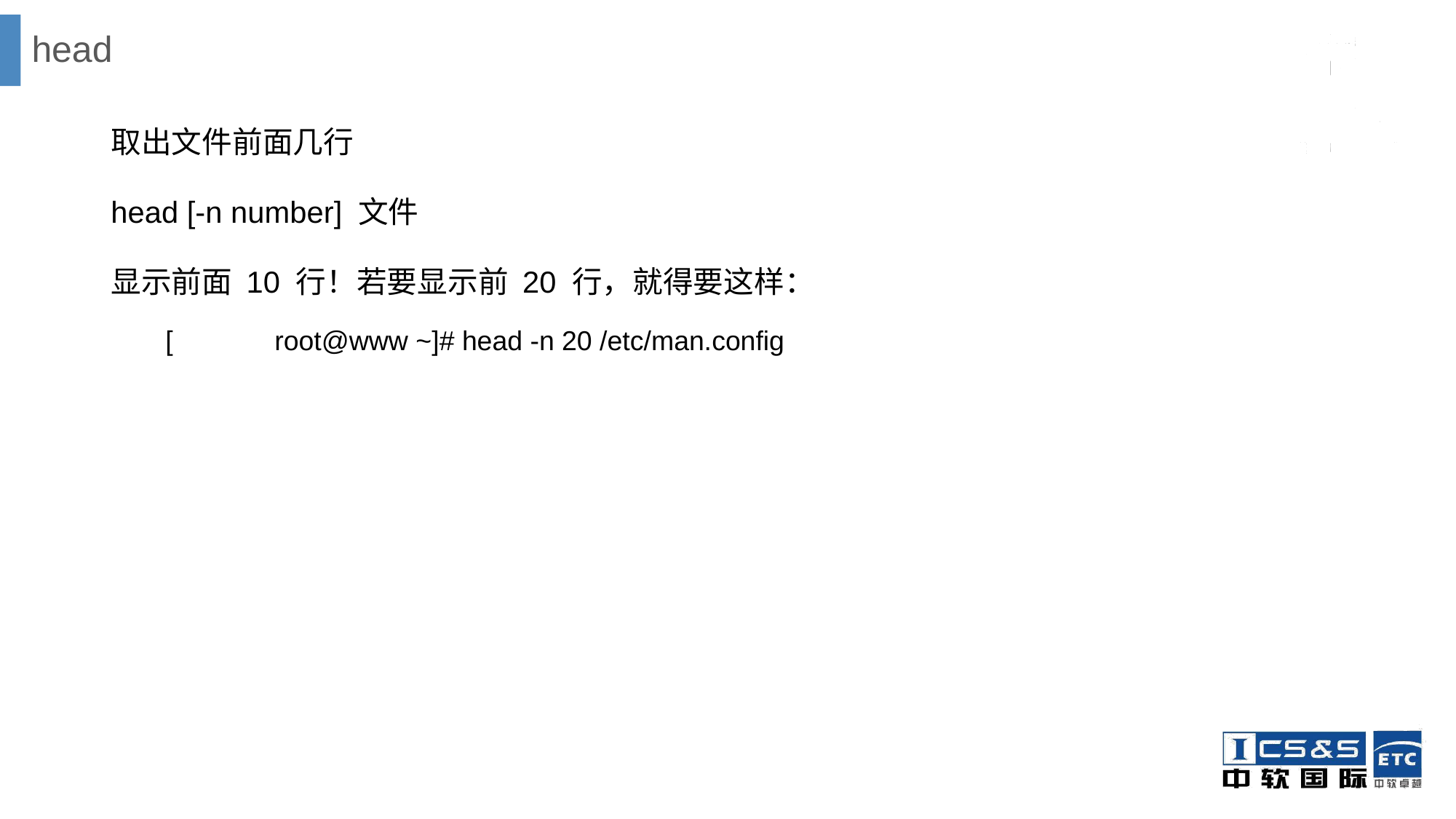

# head
取出文件前面几行
head [-n number] 文件
显示前面 10 行！若要显示前 20 行，就得要这样：
[	root@www ~]# head -n 20 /etc/man.config